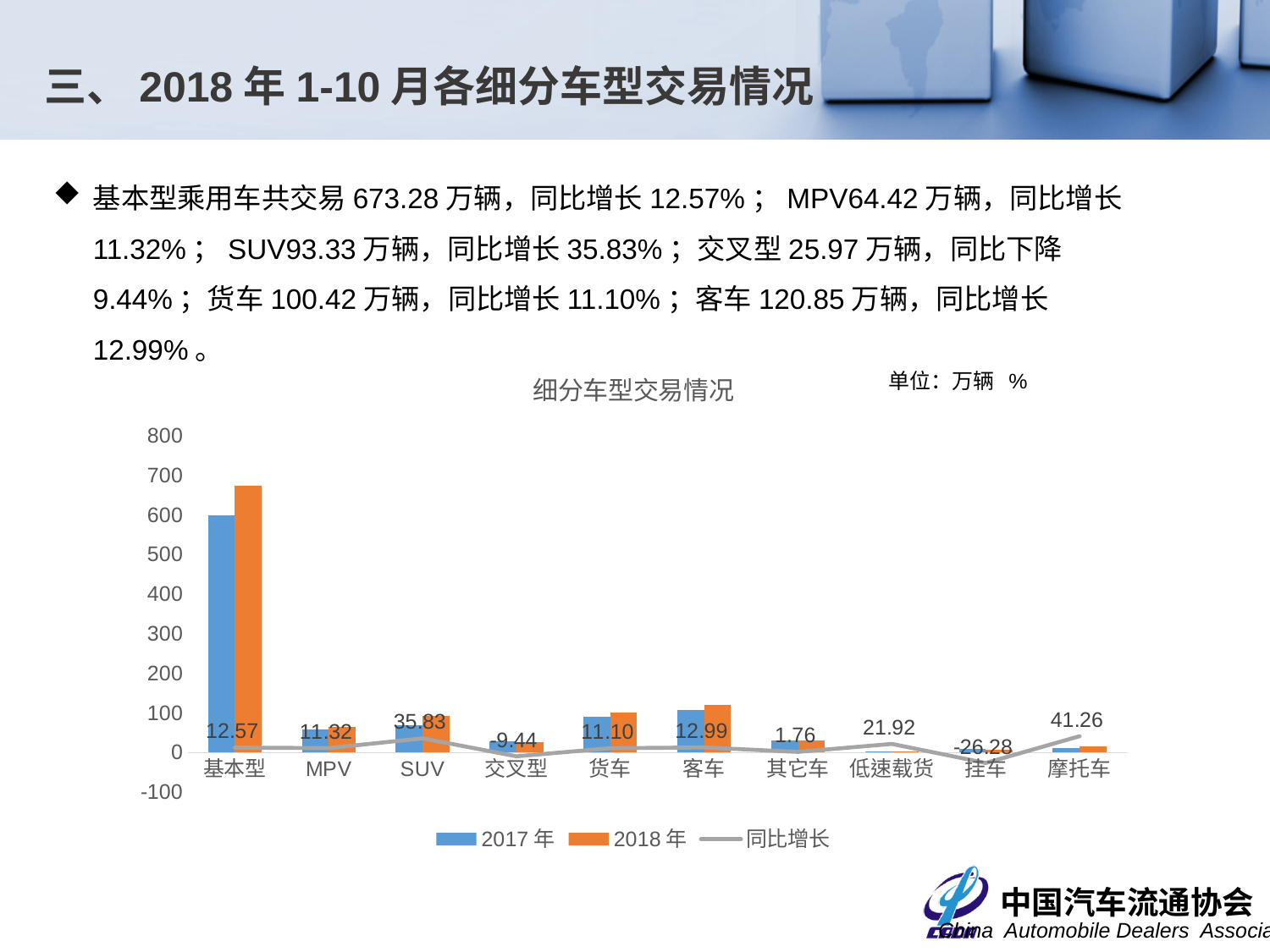

三、2018年1-10月各细分车型交易情况
基本型乘用车共交易673.28万辆，同比增长12.57%；MPV64.42万辆，同比增长11.32%；SUV93.33万辆，同比增长35.83%；交叉型25.97万辆，同比下降9.44%；货车100.42万辆，同比增长11.10%；客车120.85万辆，同比增长12.99%。

### Chart: 细分车型交易情况

| Category | 2017年 | 2018年 | 同比增长 |
|---|---|---|---|
| 基本型 | 598.1249 | 673.2846 | 12.56588715835103 |
| MPV | 57.8708 | 64.4192 | 11.31555119334794 |
| SUV | 68.7126 | 93.33470000000001 | 35.83345703699177 |
| 交叉型 | 28.5643 | 25.8679 | -9.439755218927125 |
| 货车 | 90.38679999999998 | 100.4166 | 11.09653179446557 |
| 客车 | 106.9594 | 120.8506 | 12.98735781988306 |
| 其它车 | 29.8306 | 30.35450000000001 | 1.756250293322968 |
| 低速载货 | 1.8292 | 2.2302 | 21.92215176033239 |
| 挂车 | 9.303600000000001 | 6.8586 | -26.28014961950212 |
| 摩托车 | 10.8165 | 15.2791 | 41.2573383257061 |
单位：万辆  %